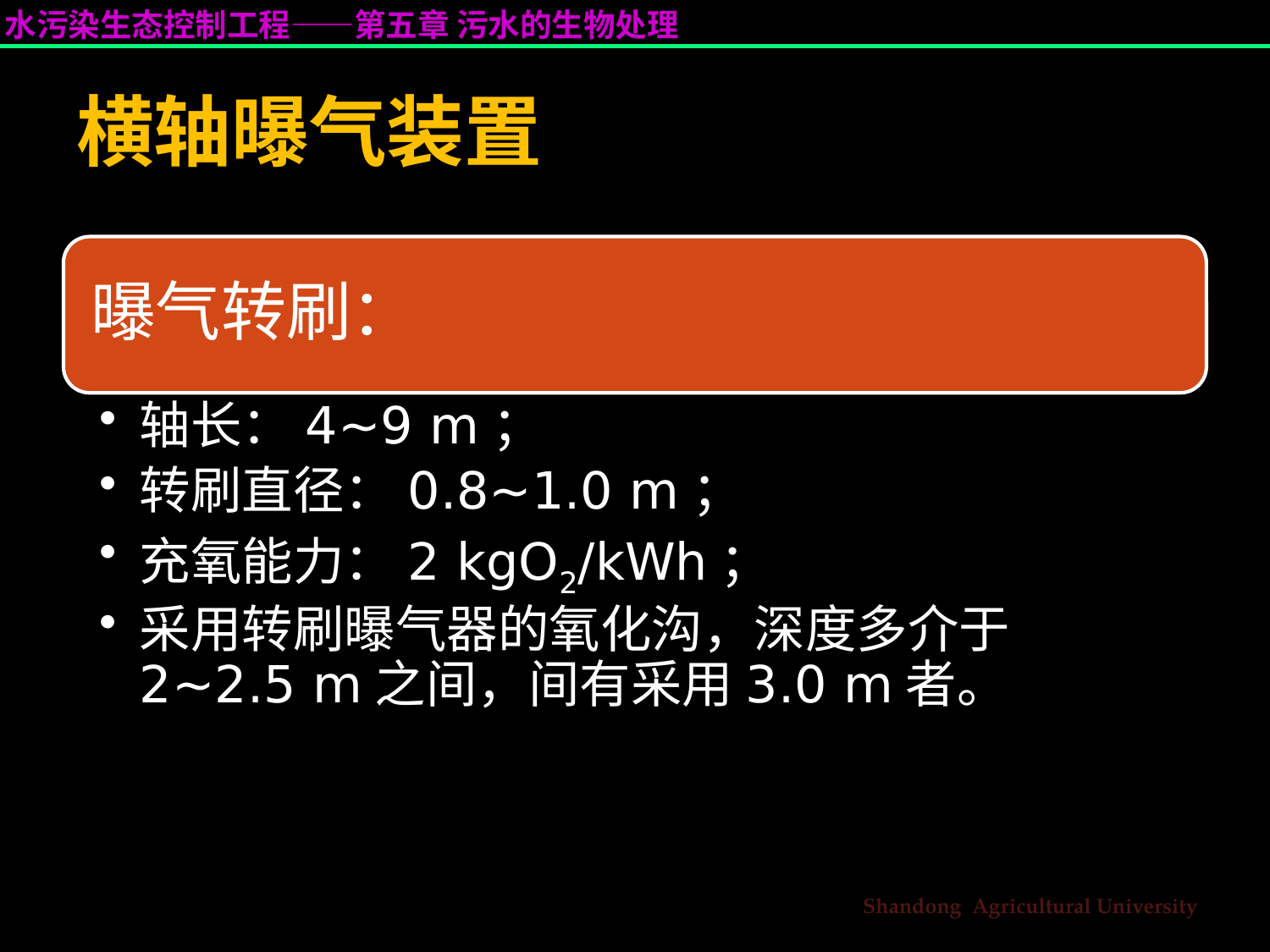

# 横轴曝气装置
曝气转刷：
轴长：4~9 m；
转刷直径：0.8~1.0 m；
充氧能力：2 kgO2/kWh；
采用转刷曝气器的氧化沟，深度多介于2~2.5 m之间，间有采用3.0 m者。